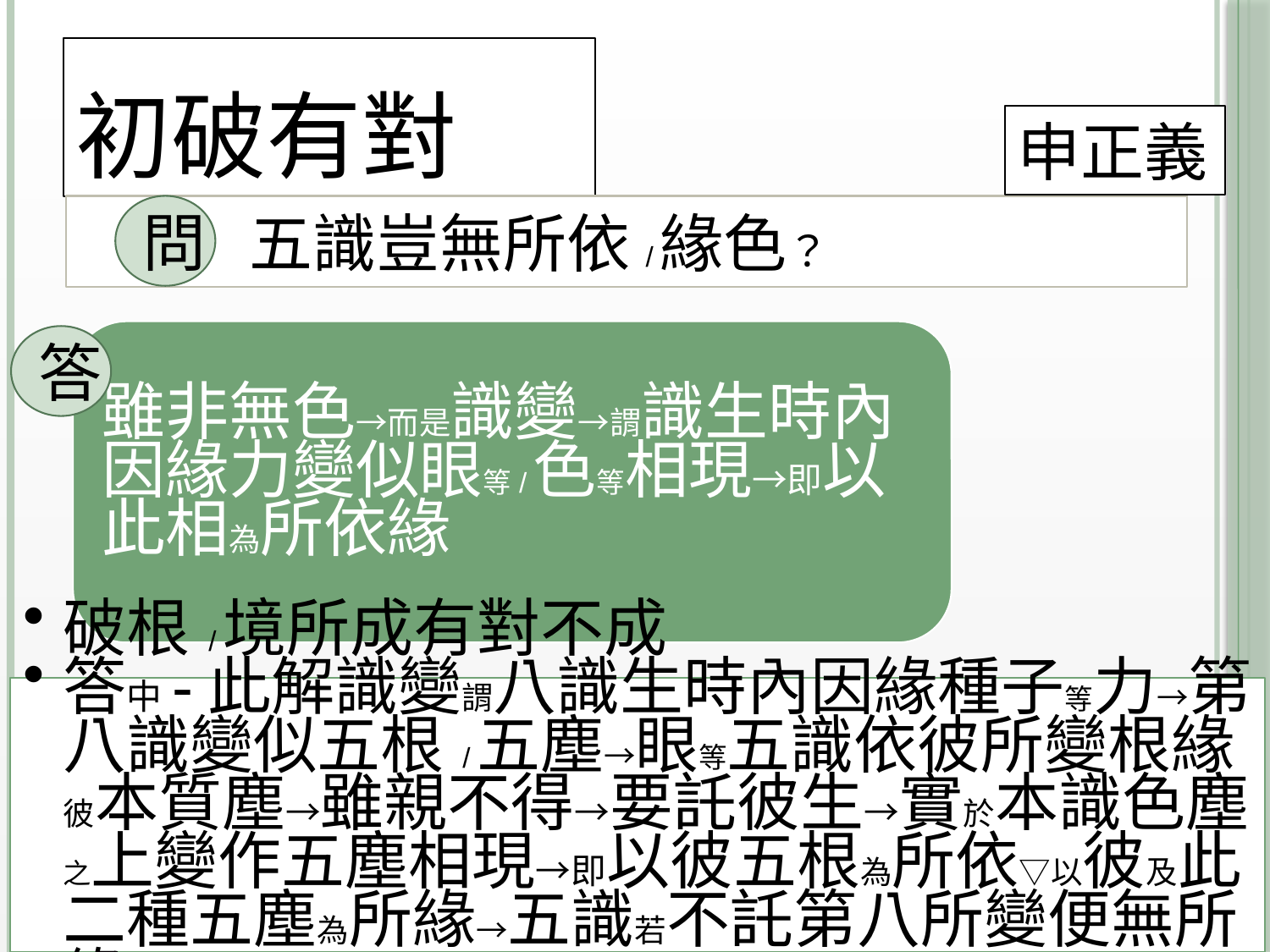

# 初破有對
申正義
           五識豈無所依/緣色？
問
雖非無色→而是識變→謂識生時內因緣力變似眼等/色等相現→即以此相為所依緣
破根/境所成有對不成
答
40
2014/10/15